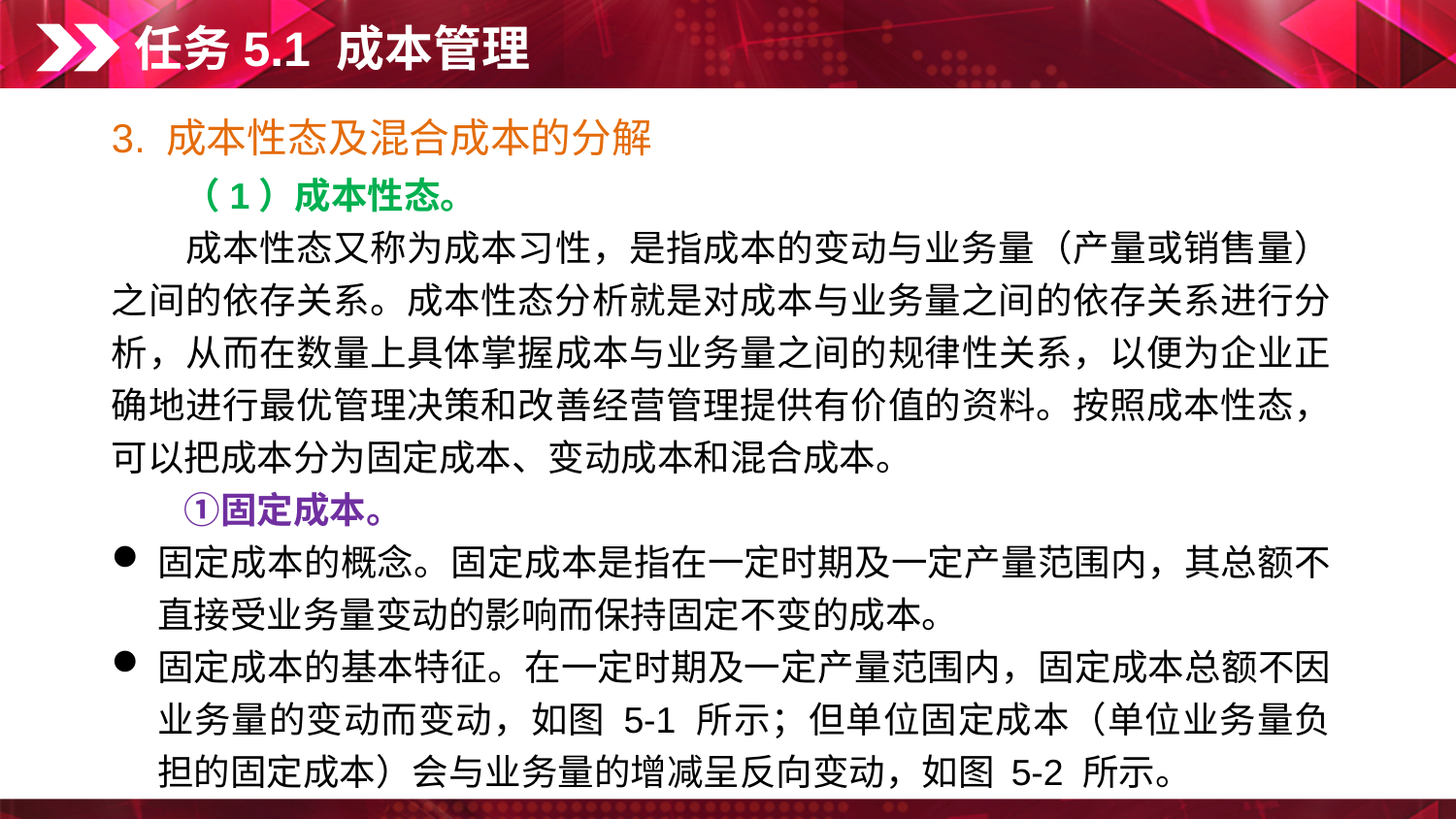

任务5.1 成本管理

3. 成本性态及混合成本的分解
　　（1）成本性态。
　　成本性态又称为成本习性，是指成本的变动与业务量（产量或销售量）之间的依存关系。成本性态分析就是对成本与业务量之间的依存关系进行分析，从而在数量上具体掌握成本与业务量之间的规律性关系，以便为企业正确地进行最优管理决策和改善经营管理提供有价值的资料。按照成本性态，可以把成本分为固定成本、变动成本和混合成本。
　　①固定成本。
固定成本的概念。固定成本是指在一定时期及一定产量范围内，其总额不直接受业务量变动的影响而保持固定不变的成本。
固定成本的基本特征。在一定时期及一定产量范围内，固定成本总额不因业务量的变动而变动，如图 5-1 所示；但单位固定成本（单位业务量负担的固定成本）会与业务量的增减呈反向变动，如图 5-2 所示。